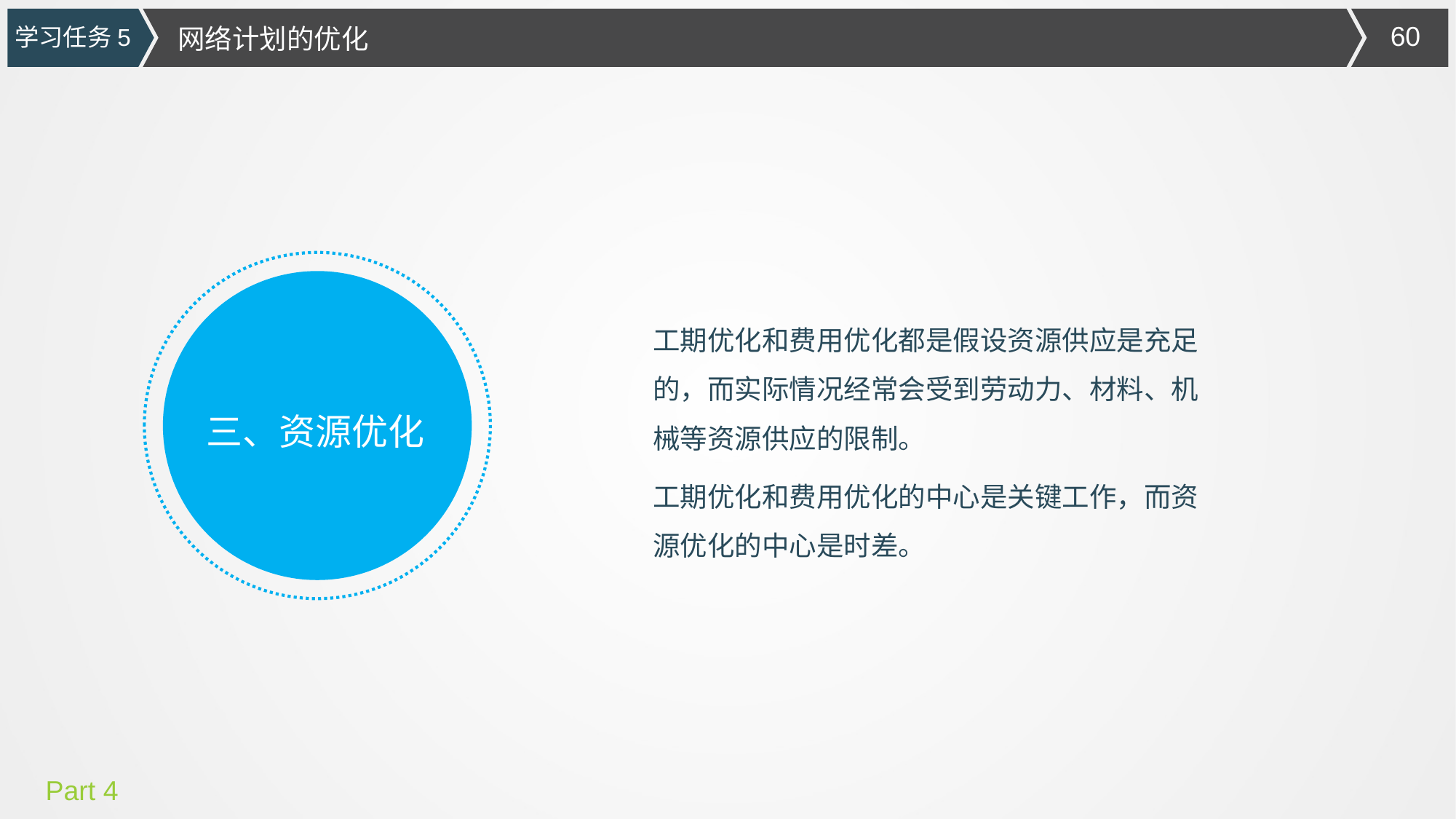

学习任务5
网络计划的优化

工期优化和费用优化都是假设资源供应是充足的，而实际情况经常会受到劳动力、材料、机械等资源供应的限制。
工期优化和费用优化的中心是关键工作，而资源优化的中心是时差。
三、资源优化

Part 4